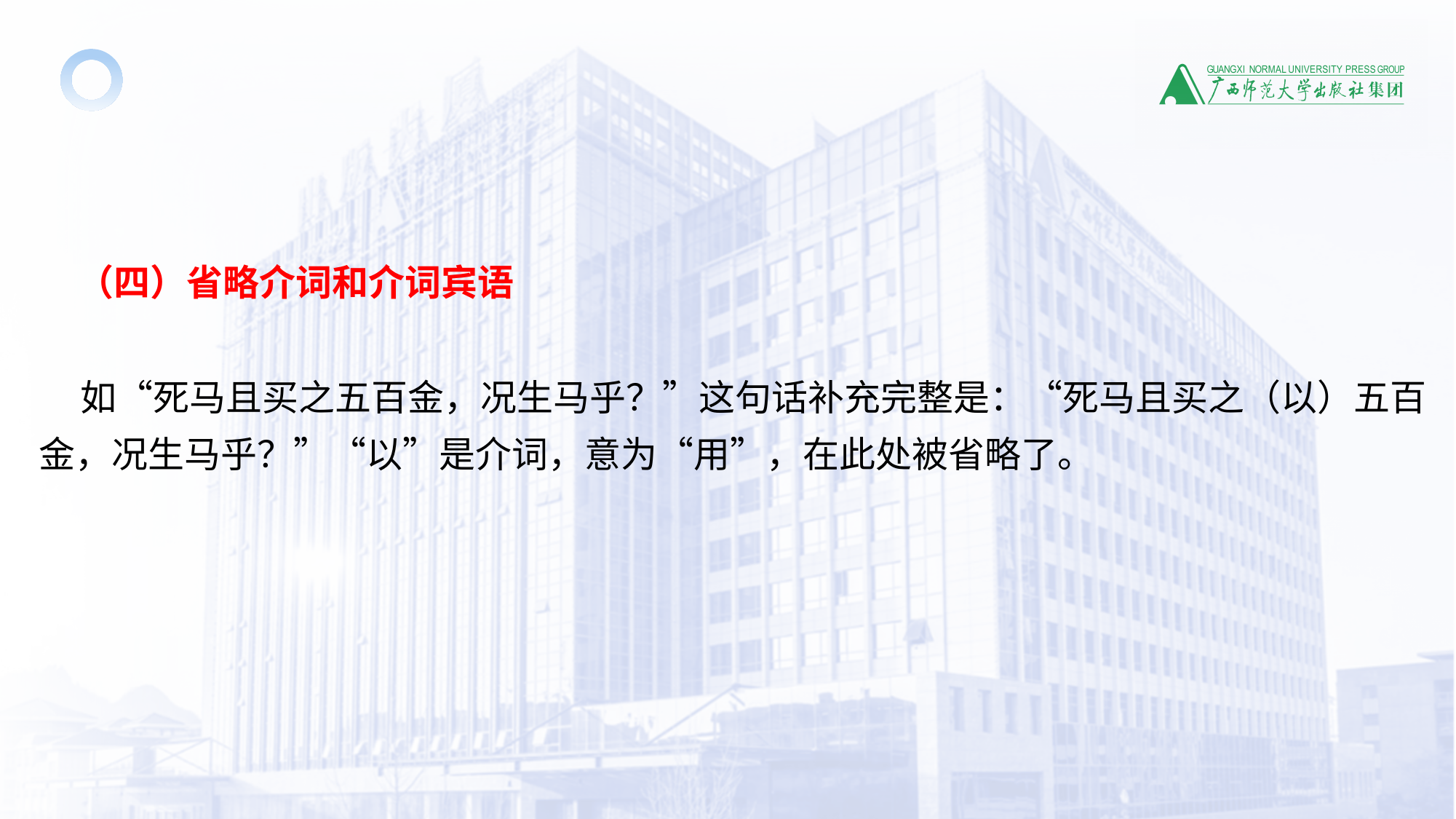

（四）省略介词和介词宾语

    如“死马且买之五百金，况生马乎？”这句话补充完整是：“死马且买之（以）五百金，况生马乎？”“以”是介词，意为“用”，在此处被省略了。